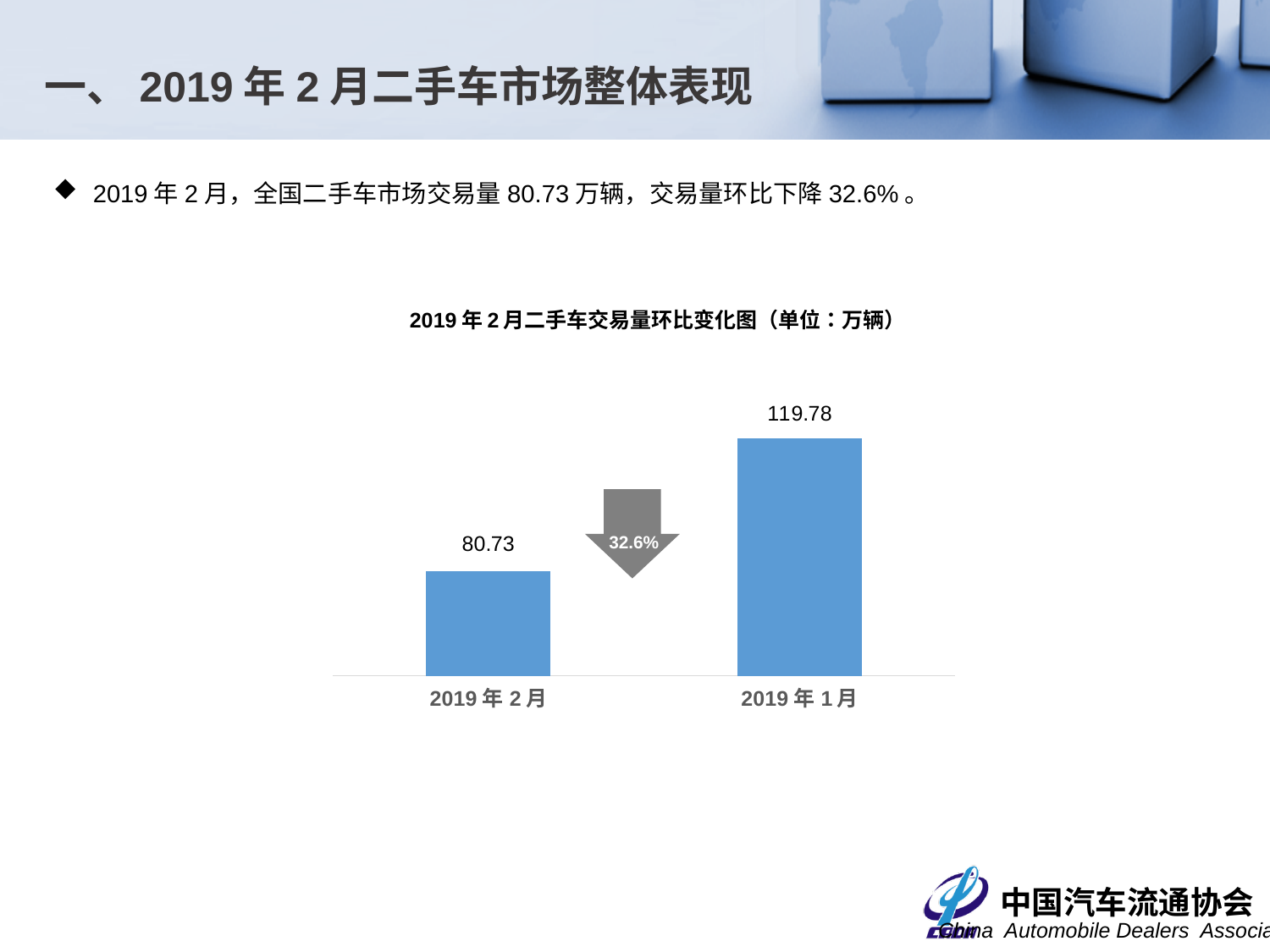

一、2019年2月二手车市场整体表现
2019年2月，全国二手车市场交易量80.73万辆，交易量环比下降32.6%。

### Chart: 2019年2月二手车交易量环比变化图（单位：万辆）

| Category |  |
|---|---|
| 43497 | 80.7289 |
| 43466 | 119.7829 |
32.6%